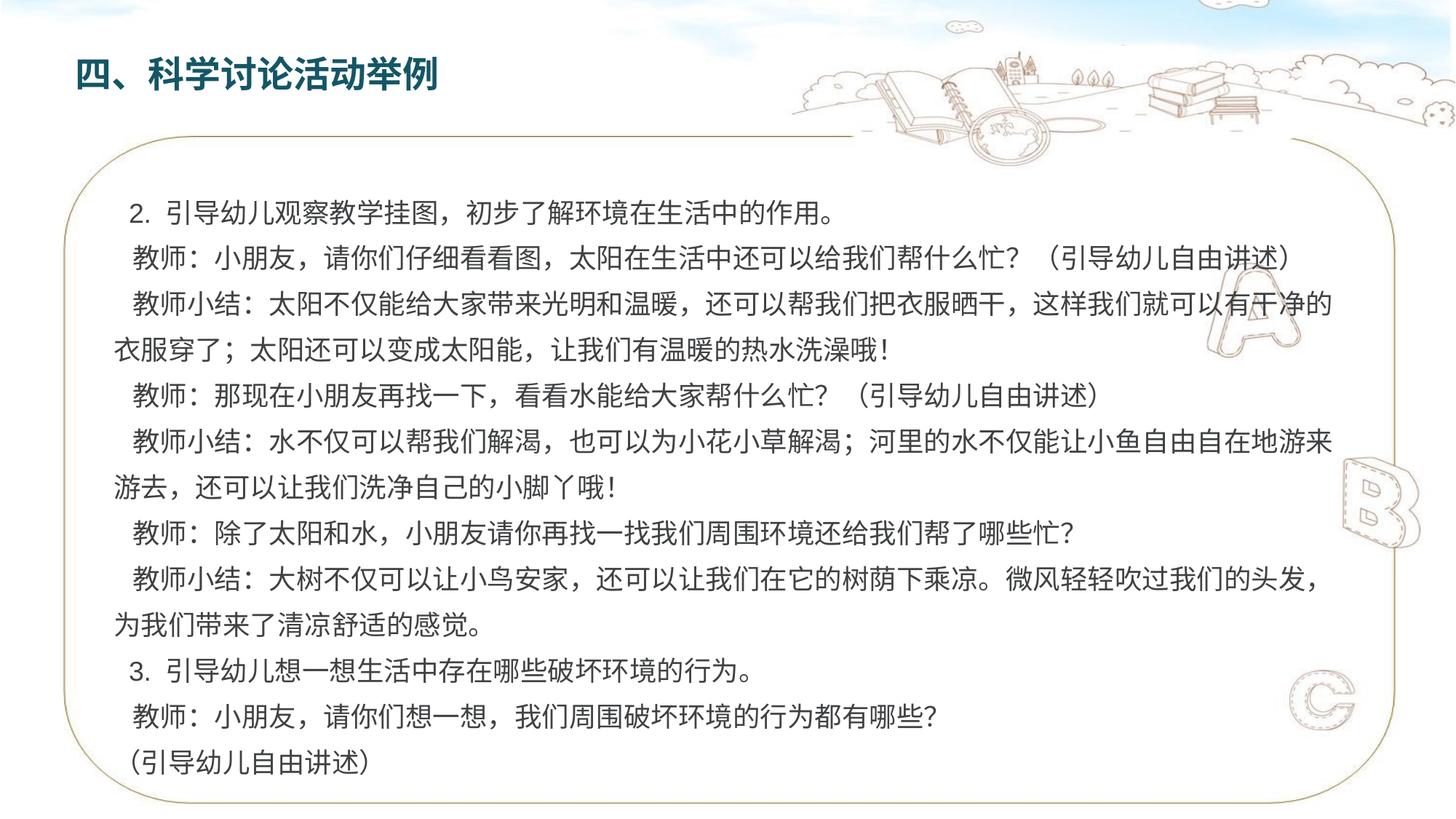

四、科学讨论活动举例
  2. 引导幼儿观察教学挂图，初步了解环境在生活中的作用。
  教师：小朋友，请你们仔细看看图，太阳在生活中还可以给我们帮什么忙？（引导幼儿自由讲述）
  教师小结：太阳不仅能给大家带来光明和温暖，还可以帮我们把衣服晒干，这样我们就可以有干净的衣服穿了；太阳还可以变成太阳能，让我们有温暖的热水洗澡哦！
  教师：那现在小朋友再找一下，看看水能给大家帮什么忙？（引导幼儿自由讲述）
  教师小结：水不仅可以帮我们解渴，也可以为小花小草解渴；河里的水不仅能让小鱼自由自在地游来游去，还可以让我们洗净自己的小脚丫哦！
  教师：除了太阳和水，小朋友请你再找一找我们周围环境还给我们帮了哪些忙？
  教师小结：大树不仅可以让小鸟安家，还可以让我们在它的树荫下乘凉。微风轻轻吹过我们的头发，为我们带来了清凉舒适的感觉。
  3. 引导幼儿想一想生活中存在哪些破坏环境的行为。
  教师：小朋友，请你们想一想，我们周围破坏环境的行为都有哪些？
（引导幼儿自由讲述）